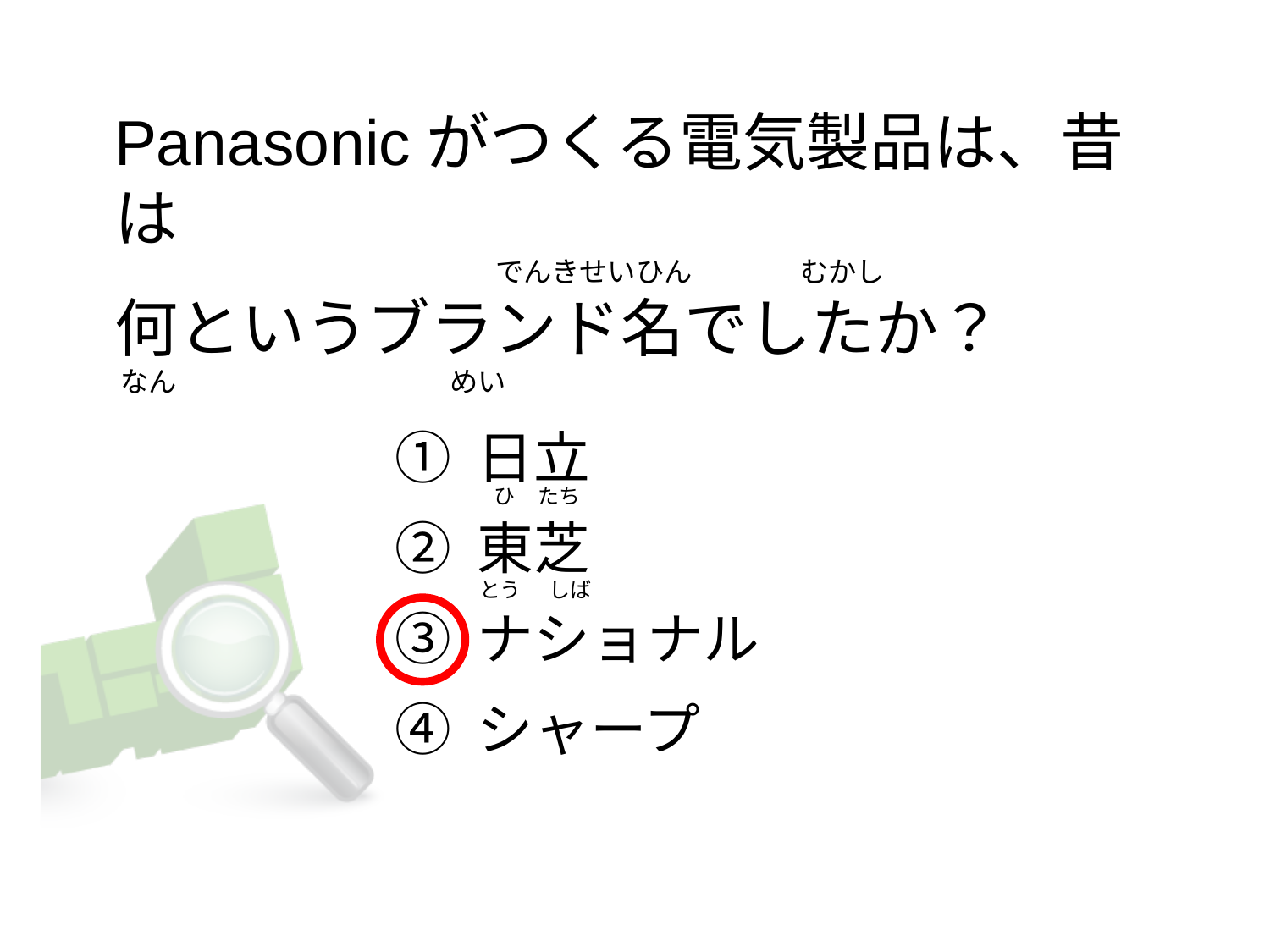

# Panasonicがつくる電気製品は、昔は                                                             でんきせいひん                 むかし 何というブランド名でしたか？       なん                                           めい
① 日立
② 東芝
③ ナショナル
④ シャープ
  ひ     たち
とう      しば